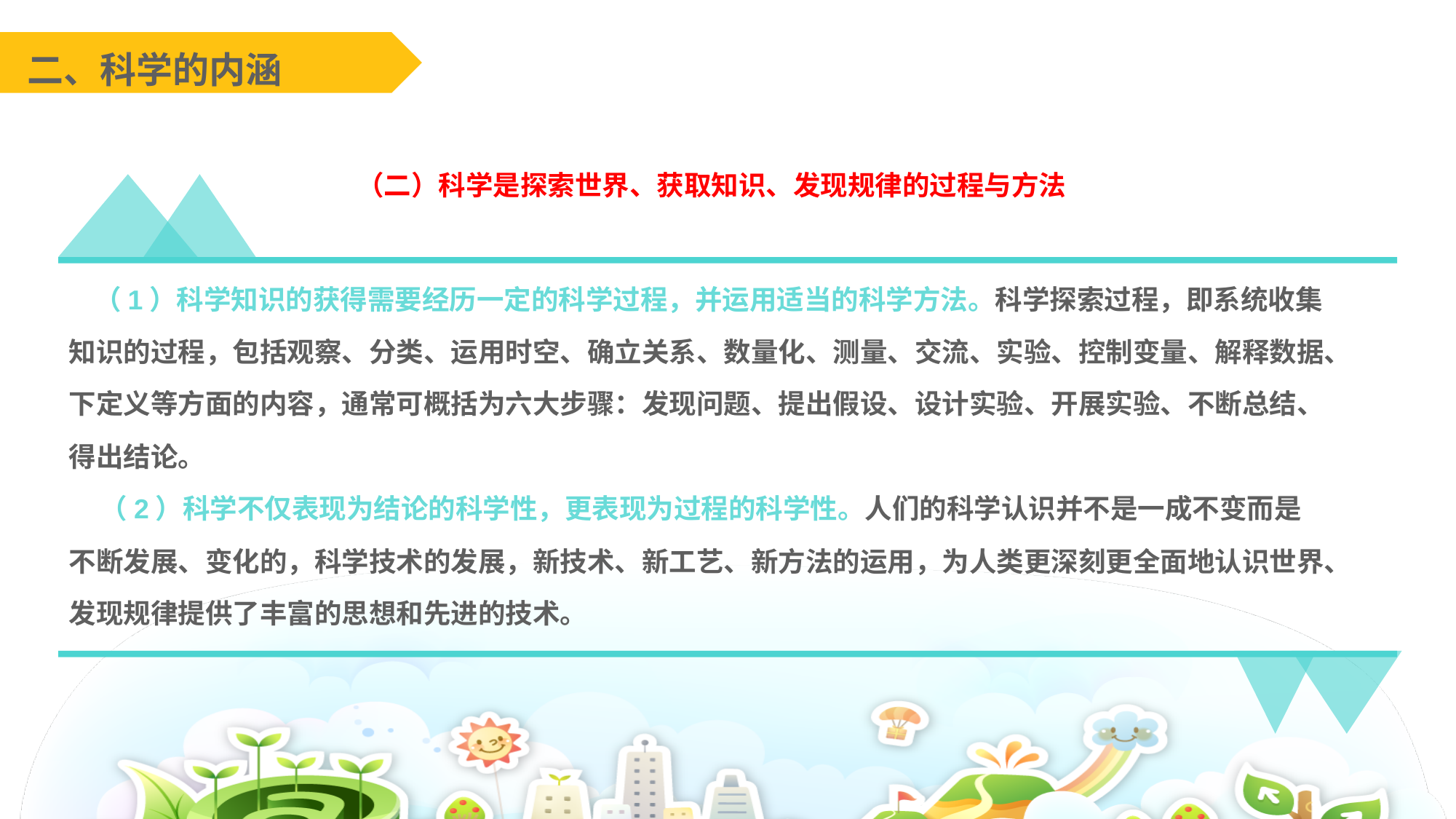

二、科学的内涵

（二）科学是探索世界、获取知识、发现规律的过程与方法

   （1）科学知识的获得需要经历一定的科学过程，并运用适当的科学方法。科学探索过程，即系统收集知识的过程，包括观察、分类、运用时空、确立关系、数量化、测量、交流、实验、控制变量、解释数据、下定义等方面的内容，通常可概括为六大步骤：发现问题、提出假设、设计实验、开展实验、不断总结、得出结论。
    （2）科学不仅表现为结论的科学性，更表现为过程的科学性。人们的科学认识并不是一成不变而是不断发展、变化的，科学技术的发展，新技术、新工艺、新方法的运用，为人类更深刻更全面地认识世界、发现规律提供了丰富的思想和先进的技术。